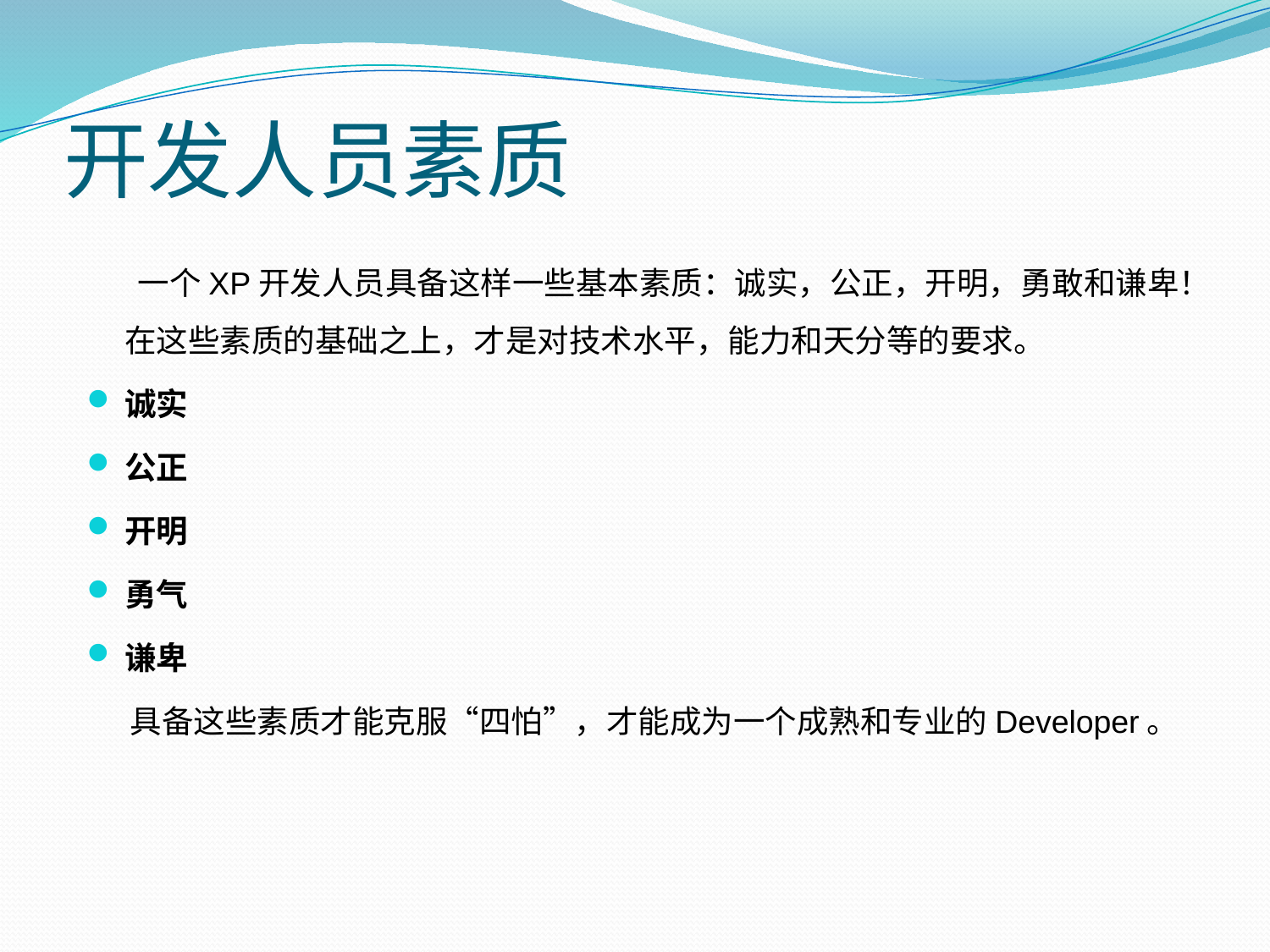

# 开发人员素质
      一个XP开发人员具备这样一些基本素质：诚实，公正，开明，勇敢和谦卑！在这些素质的基础之上，才是对技术水平，能力和天分等的要求。
诚实
公正
开明
勇气
谦卑
     具备这些素质才能克服“四怕”，才能成为一个成熟和专业的Developer。